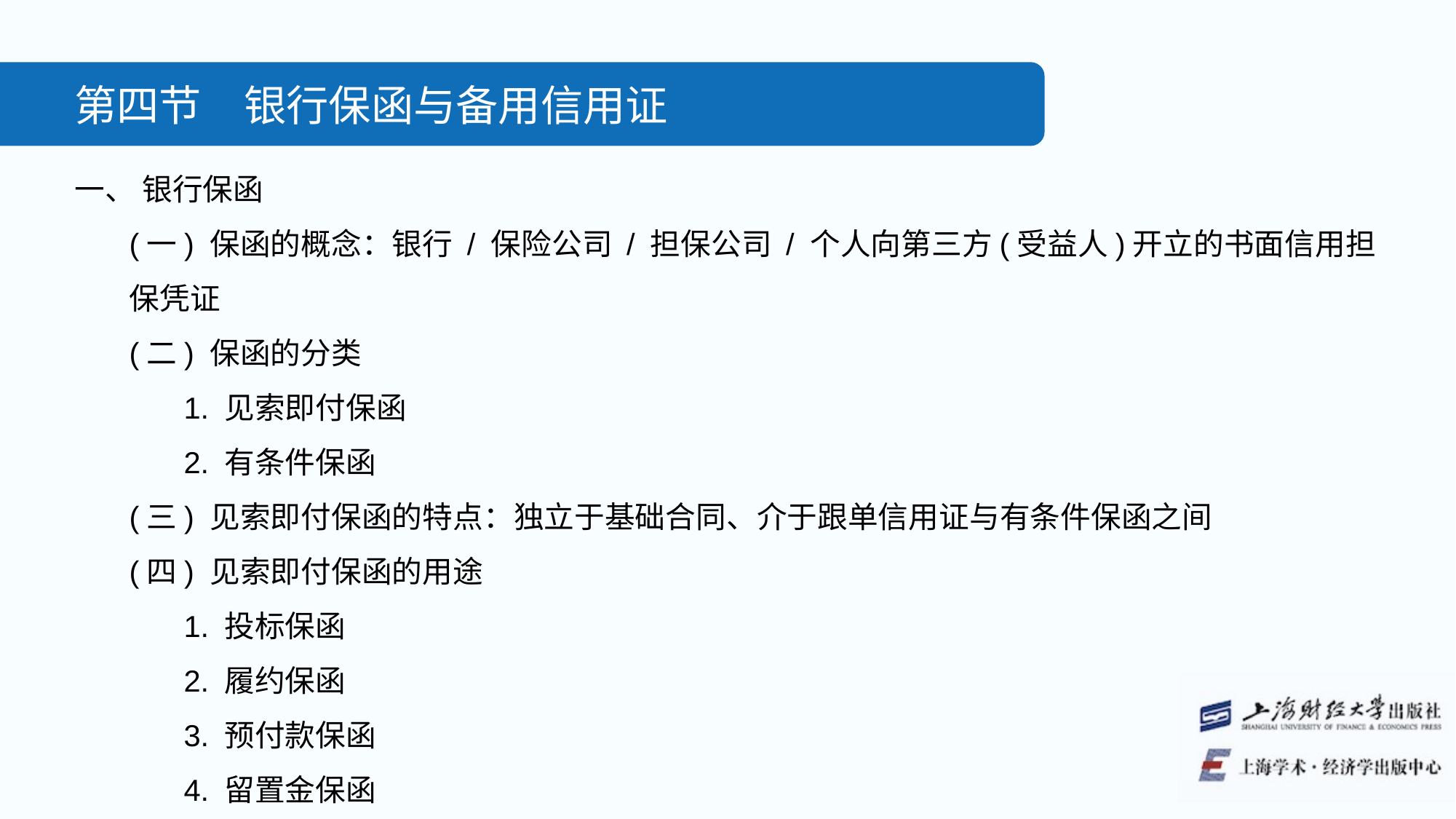

第四节　银行保函与备用信用证
一、 银行保函
(一) 保函的概念：银行 / 保险公司 / 担保公司 / 个人向第三方(受益人)开立的书面信用担保凭证
(二) 保函的分类
1. 见索即付保函
2. 有条件保函
(三) 见索即付保函的特点：独立于基础合同、介于跟单信用证与有条件保函之间
(四) 见索即付保函的用途
1. 投标保函
2. 履约保函
3. 预付款保函
4. 留置金保函
5. 维修保函